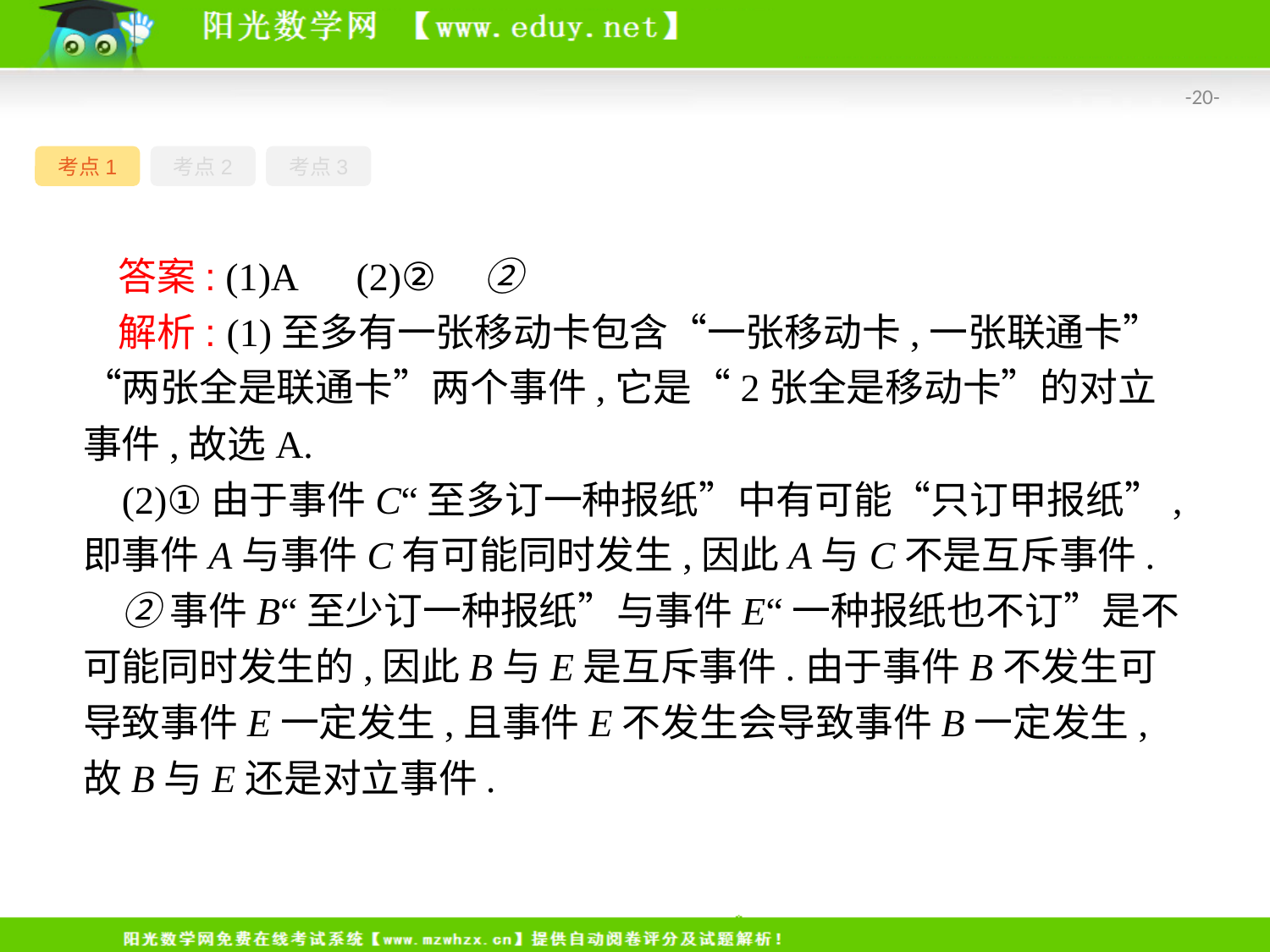

-20-
考点1
考点2
考点3
答案: (1)A　(2)②　②
解析: (1)至多有一张移动卡包含“一张移动卡,一张联通卡”“两张全是联通卡”两个事件,它是“2张全是移动卡”的对立事件,故选A.
(2)①由于事件C“至多订一种报纸”中有可能“只订甲报纸”,即事件A与事件C有可能同时发生,因此A与C不是互斥事件.
②事件B“至少订一种报纸”与事件E“一种报纸也不订”是不可能同时发生的,因此B与E是互斥事件.由于事件B不发生可导致事件E一定发生,且事件E不发生会导致事件B一定发生,故B与E还是对立事件.